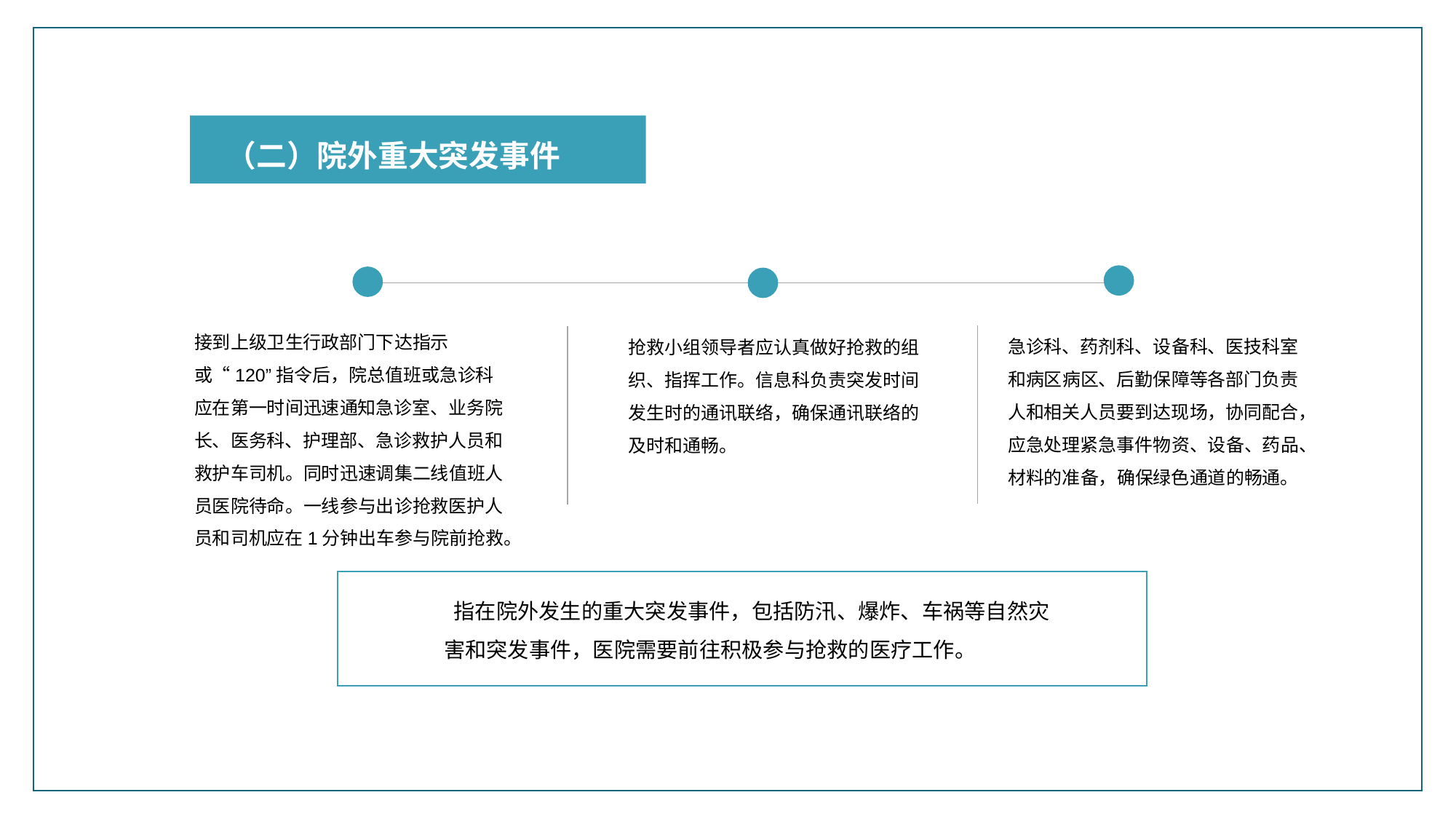

（二）院外重大突发事件

接到上级卫生行政部门下达指示或“120”指令后，院总值班或急诊科应在第一时间迅速通知急诊室、业务院长、医务科、护理部、急诊救护人员和救护车司机。同时迅速调集二线值班人员医院待命。一线参与出诊抢救医护人员和司机应在1分钟出车参与院前抢救。

急诊科、药剂科、设备科、医技科室和病区病区、后勤保障等各部门负责人和相关人员要到达现场，协同配合，应急处理紧急事件物资、设备、药品、材料的准备，确保绿色通道的畅通。
抢救小组领导者应认真做好抢救的组织、指挥工作。信息科负责突发时间发生时的通讯联络，确保通讯联络的及时和通畅。

 指在院外发生的重大突发事件，包括防汛、爆炸、车祸等自然灾害和突发事件，医院需要前往积极参与抢救的医疗工作。